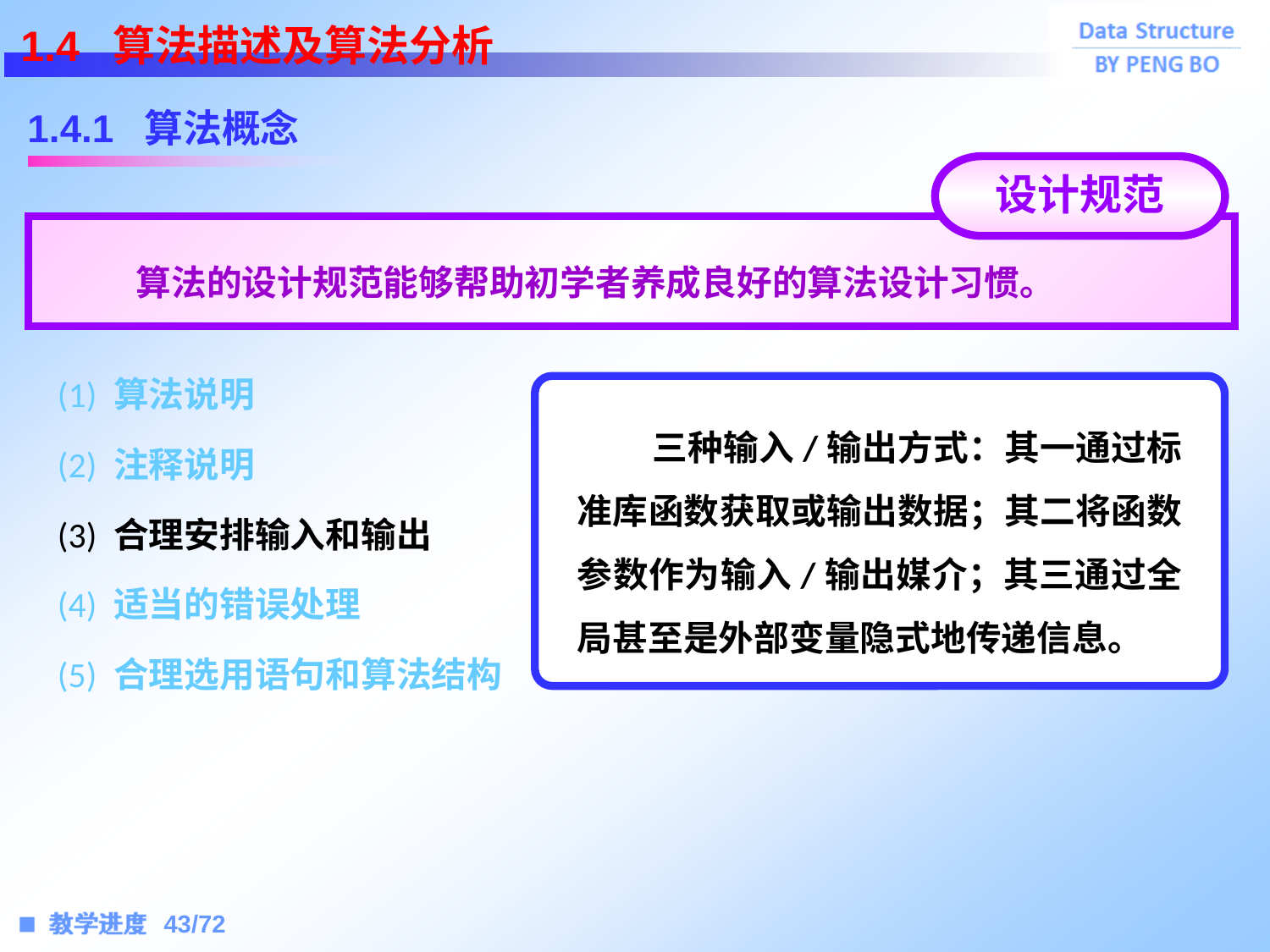

1.4  算法描述及算法分析

1.4.1  算法概念

设计规范

        算法的设计规范能够帮助初学者养成良好的算法设计习惯。
(1) 算法说明

        三种输入/输出方式：其一通过标准库函数获取或输出数据；其二将函数参数作为输入/输出媒介；其三通过全局甚至是外部变量隐式地传递信息。
(2) 注释说明
(3) 合理安排输入和输出
(4) 适当的错误处理
(5) 合理选用语句和算法结构